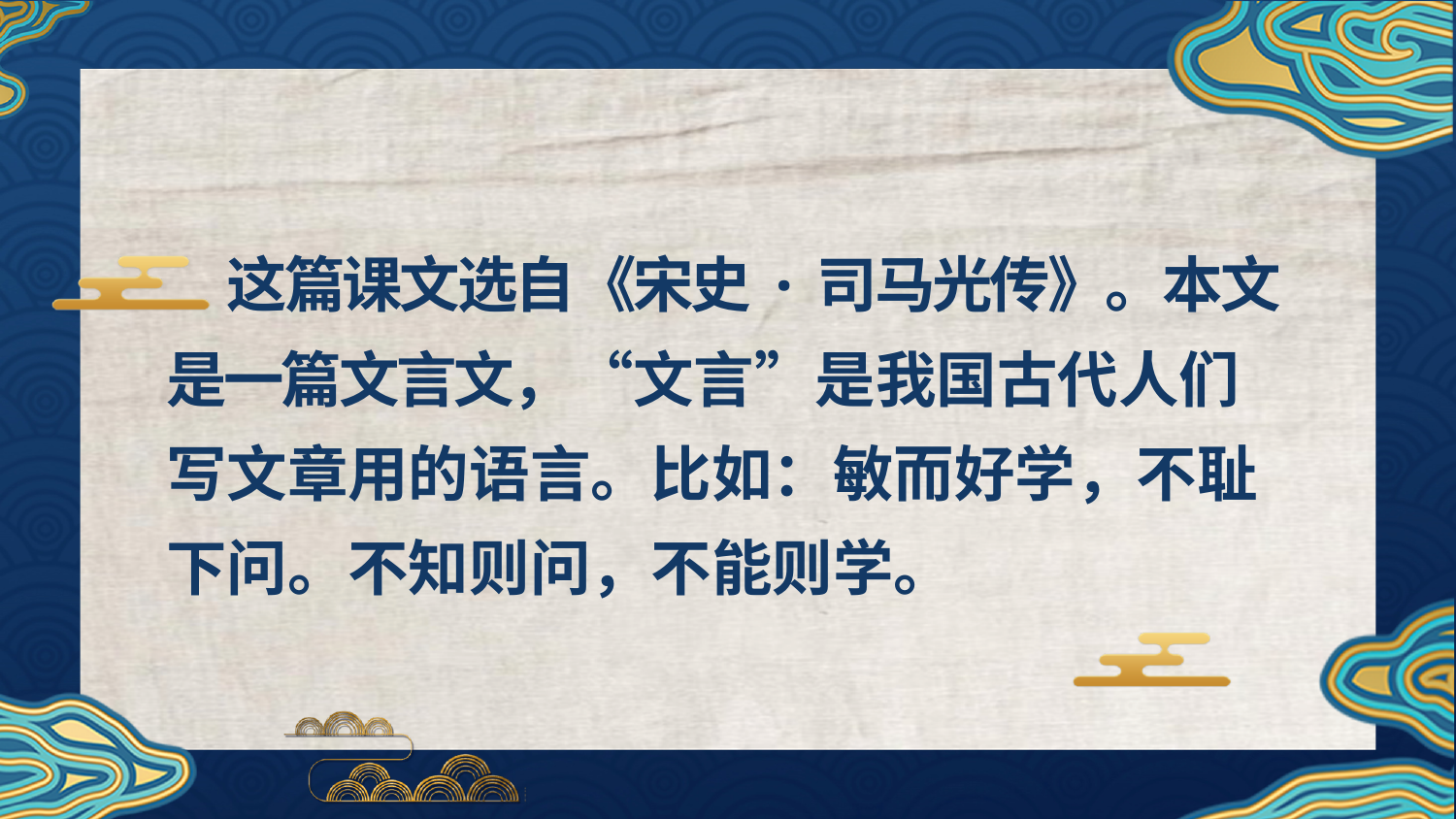

这篇课文选自《宋史·司马光传》。本文是一篇文言文，“文言”是我国古代人们写文章用的语言。比如：敏而好学，不耻下问。不知则问，不能则学。